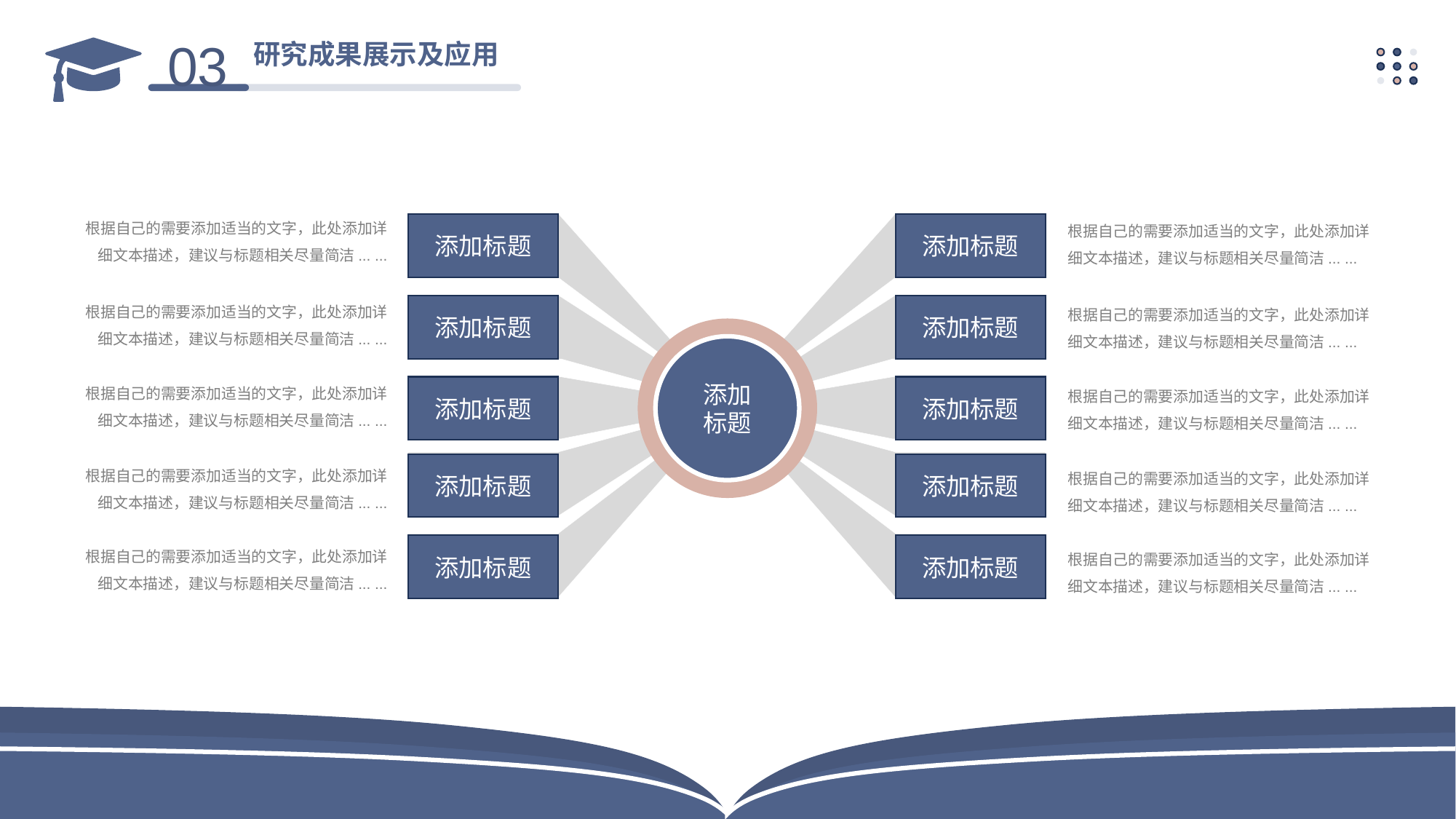

03
研究成果展示及应用
根据自己的需要添加适当的文字，此处添加详细文本描述，建议与标题相关尽量简洁... ...
根据自己的需要添加适当的文字，此处添加详细文本描述，建议与标题相关尽量简洁... ...

添加标题

添加标题

添加标题

添加标题
添加标题

添加标题

添加标题

添加标题

添加标题
添加标题

添加
标题
根据自己的需要添加适当的文字，此处添加详细文本描述，建议与标题相关尽量简洁... ...
根据自己的需要添加适当的文字，此处添加详细文本描述，建议与标题相关尽量简洁... ...
根据自己的需要添加适当的文字，此处添加详细文本描述，建议与标题相关尽量简洁... ...
根据自己的需要添加适当的文字，此处添加详细文本描述，建议与标题相关尽量简洁... ...
根据自己的需要添加适当的文字，此处添加详细文本描述，建议与标题相关尽量简洁... ...
根据自己的需要添加适当的文字，此处添加详细文本描述，建议与标题相关尽量简洁... ...
根据自己的需要添加适当的文字，此处添加详细文本描述，建议与标题相关尽量简洁... ...
根据自己的需要添加适当的文字，此处添加详细文本描述，建议与标题相关尽量简洁... ...